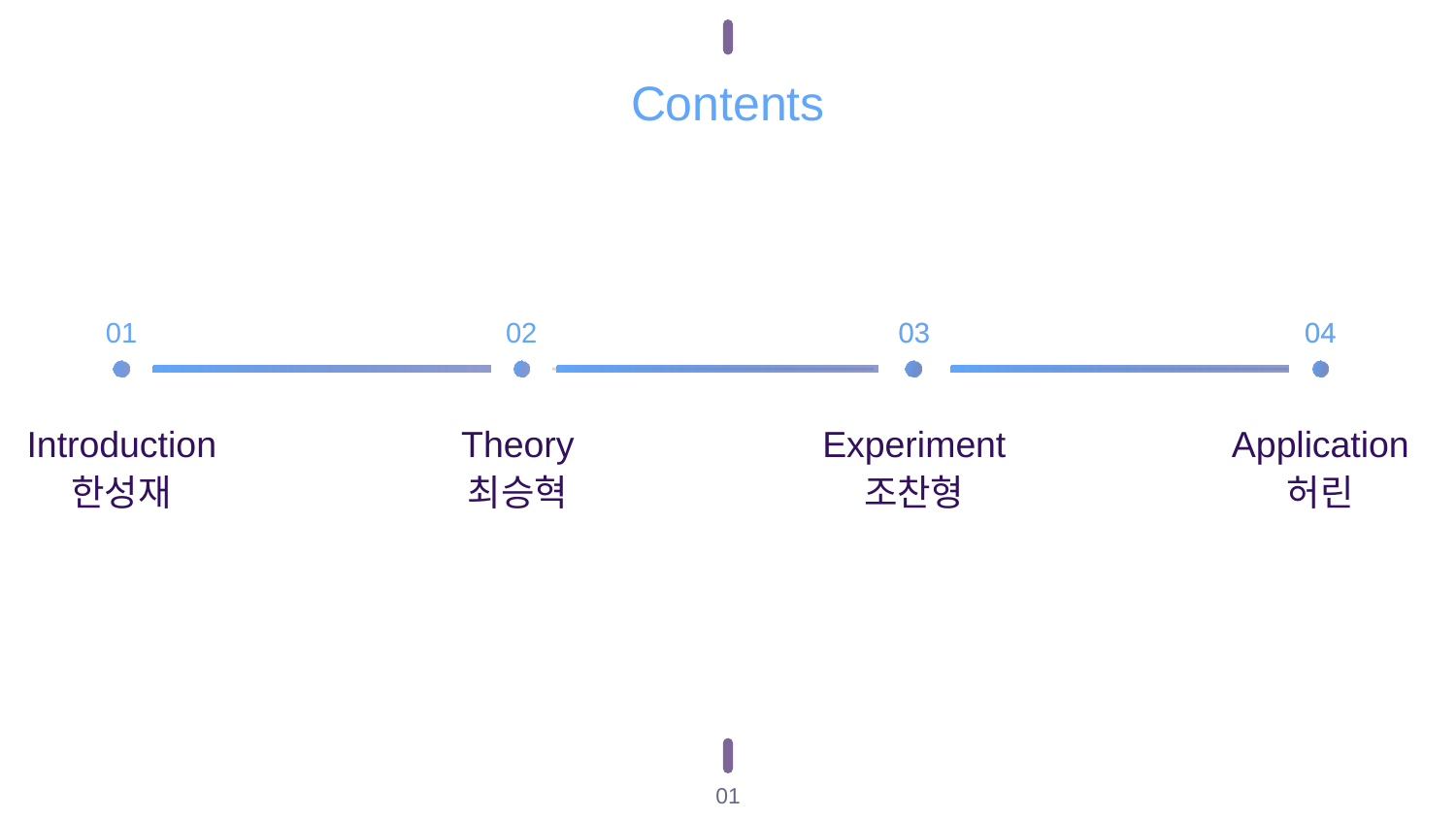

Contents
03
04
02
03
04
01

Introduction
한성재
Theory
최승혁

Experiment
조찬형

Application
허린

01